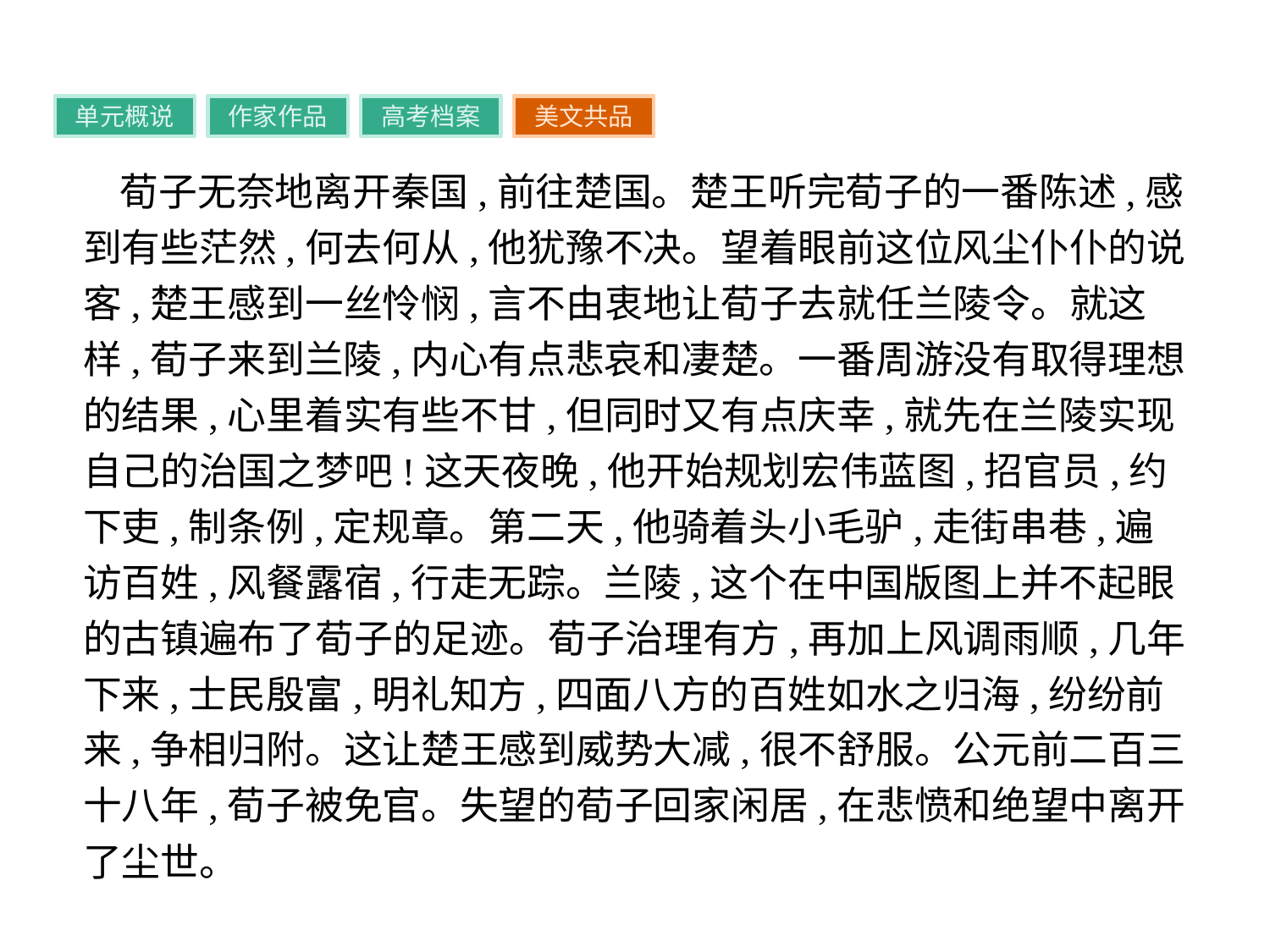

单元概说
作家作品
高考档案
美文共品
荀子无奈地离开秦国,前往楚国。楚王听完荀子的一番陈述,感到有些茫然,何去何从,他犹豫不决。望着眼前这位风尘仆仆的说客,楚王感到一丝怜悯,言不由衷地让荀子去就任兰陵令。就这样,荀子来到兰陵,内心有点悲哀和凄楚。一番周游没有取得理想的结果,心里着实有些不甘,但同时又有点庆幸,就先在兰陵实现自己的治国之梦吧!这天夜晚,他开始规划宏伟蓝图,招官员,约下吏,制条例,定规章。第二天,他骑着头小毛驴,走街串巷,遍访百姓,风餐露宿,行走无踪。兰陵,这个在中国版图上并不起眼的古镇遍布了荀子的足迹。荀子治理有方,再加上风调雨顺,几年下来,士民殷富,明礼知方,四面八方的百姓如水之归海,纷纷前来,争相归附。这让楚王感到威势大减,很不舒服。公元前二百三十八年,荀子被免官。失望的荀子回家闲居,在悲愤和绝望中离开了尘世。